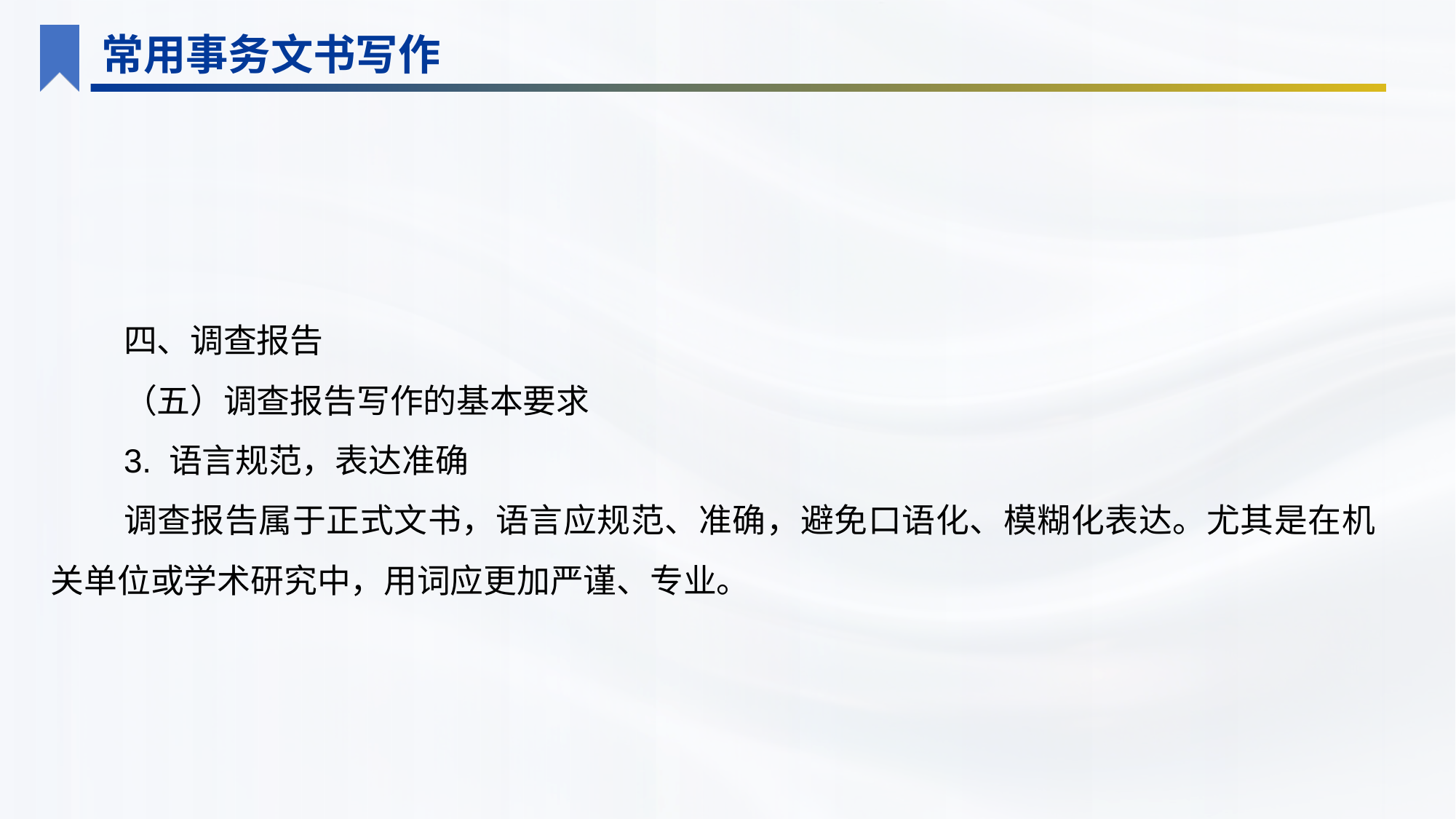

常用事务文书写作
四、调查报告
（五）调查报告写作的基本要求
3. 语言规范，表达准确
调查报告属于正式文书，语言应规范、准确，避免口语化、模糊化表达。尤其是在机关单位或学术研究中，用词应更加严谨、专业。